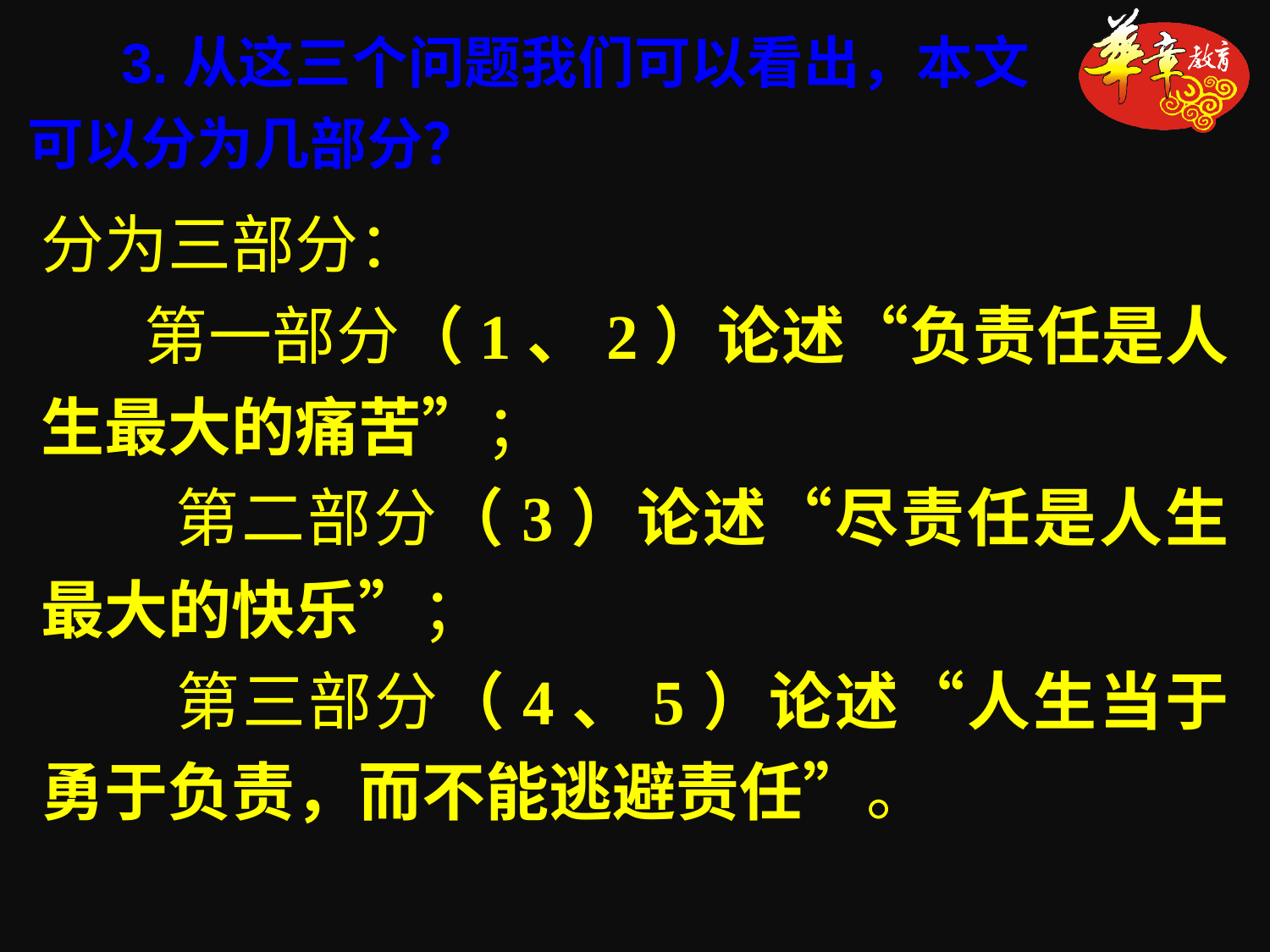

3.从这三个问题我们可以看出，本文
可以分为几部分？
分为三部分：
      第一部分（1、2）论述“负责任是人生最大的痛苦”；
       第二部分（3）论述“尽责任是人生最大的快乐”；
       第三部分（4、5）论述“人生当于勇于负责，而不能逃避责任”。